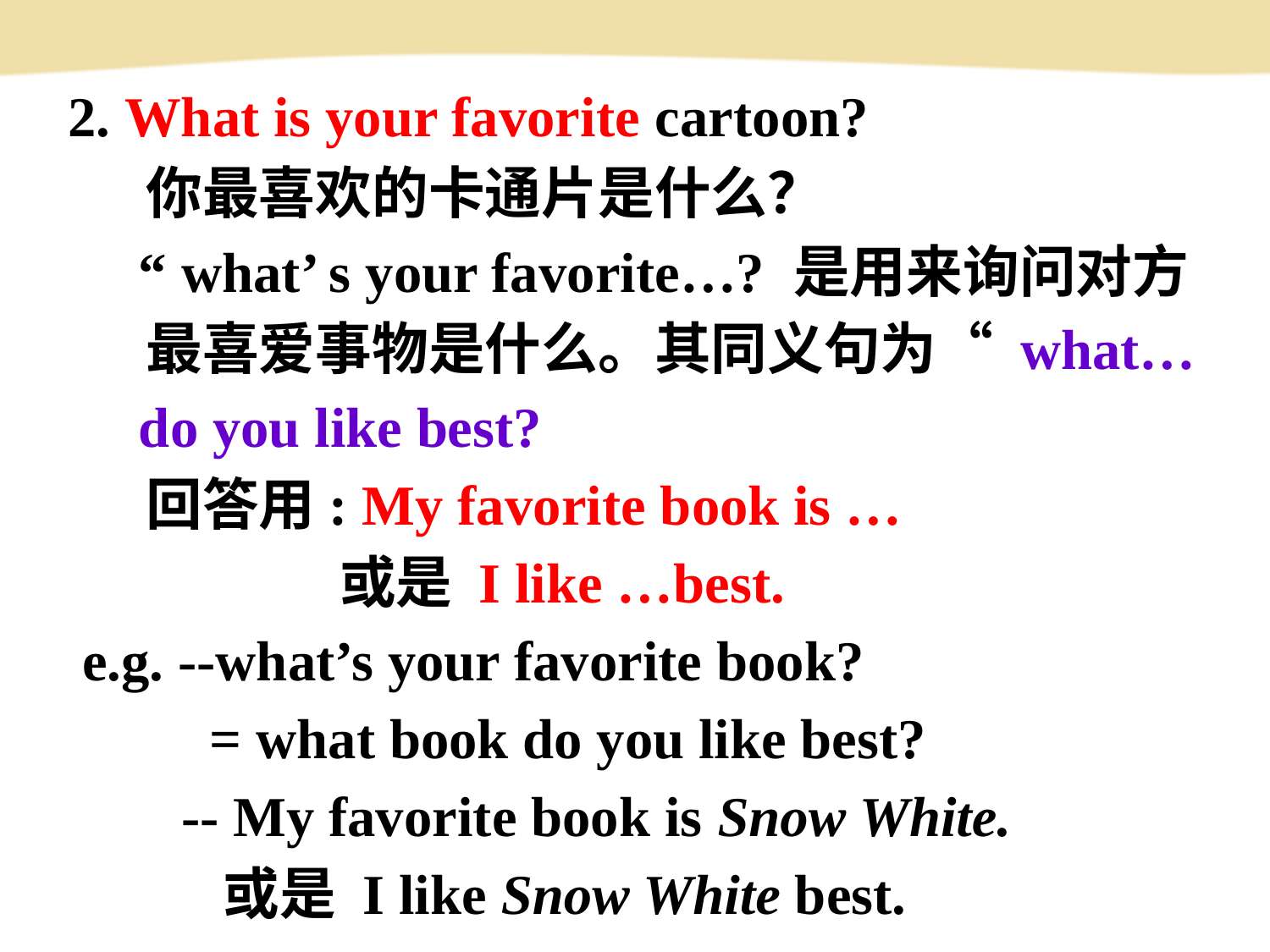

2. What is your favorite cartoon?
     你最喜欢的卡通片是什么？
     “ what’ s your favorite…? 是用来询问对方
     最喜爱事物是什么。其同义句为“ what…
     do you like best?
     回答用: My favorite book is …
                    或是 I like …best.
 e.g. --what’s your favorite book?
          = what book do you like best?
        -- My favorite book is Snow White.
           或是 I like Snow White best.